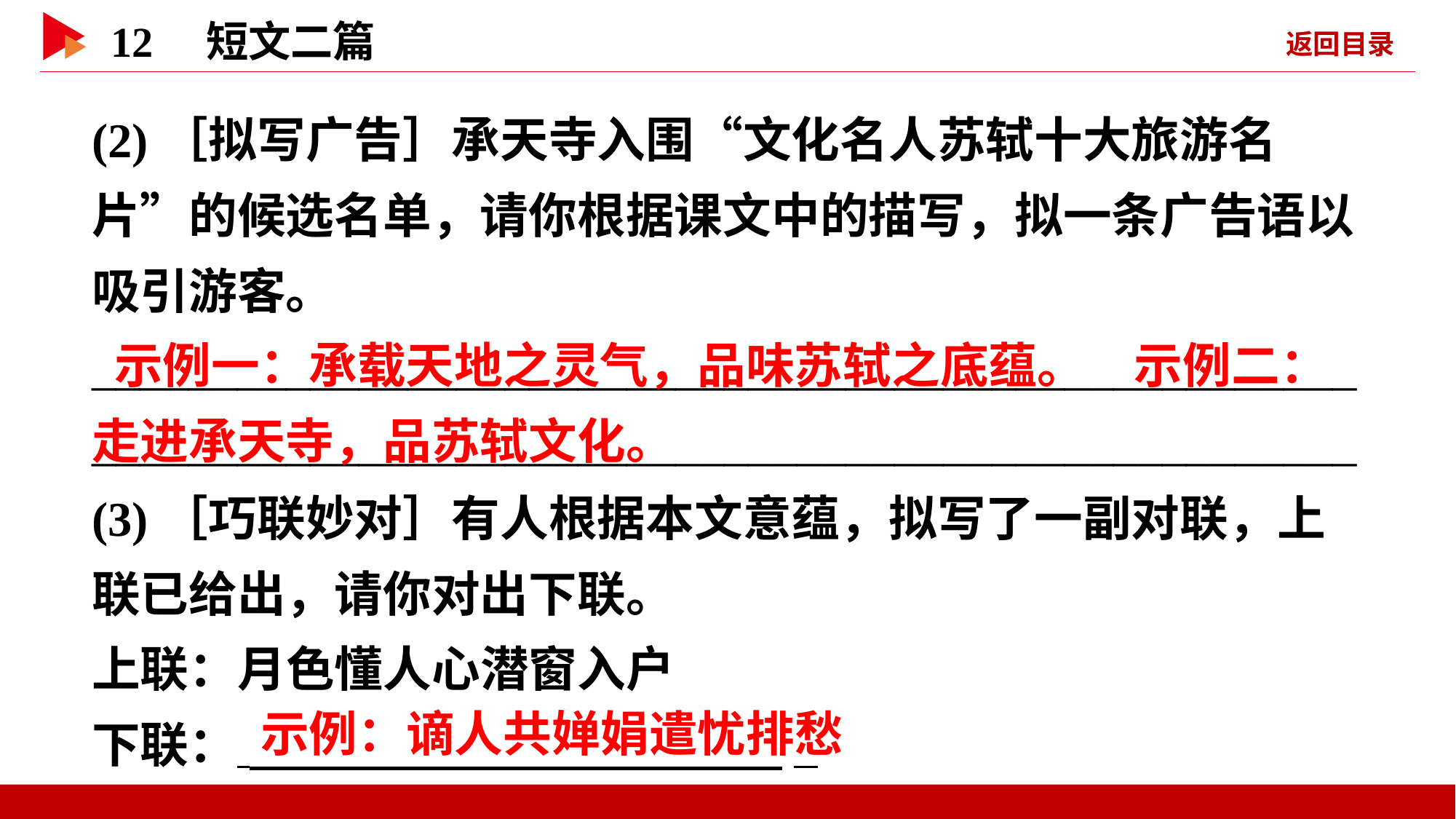

(2)［拟写广告］承天寺入围“文化名人苏轼十大旅游名片”的候选名单，请你根据课文中的描写，拟一条广告语以吸引游客。
________________________________________________________________________________________________________
(3)［巧联妙对］有人根据本文意蕴，拟写了一副对联，上联已给出，请你对出下联。
上联：月色懂人心潜窗入户
下联：                                                 _
 示例一：承载天地之灵气，品味苏轼之底蕴。　示例二：走进承天寺，品苏轼文化。
 示例：谪人共婵娟遣忧排愁